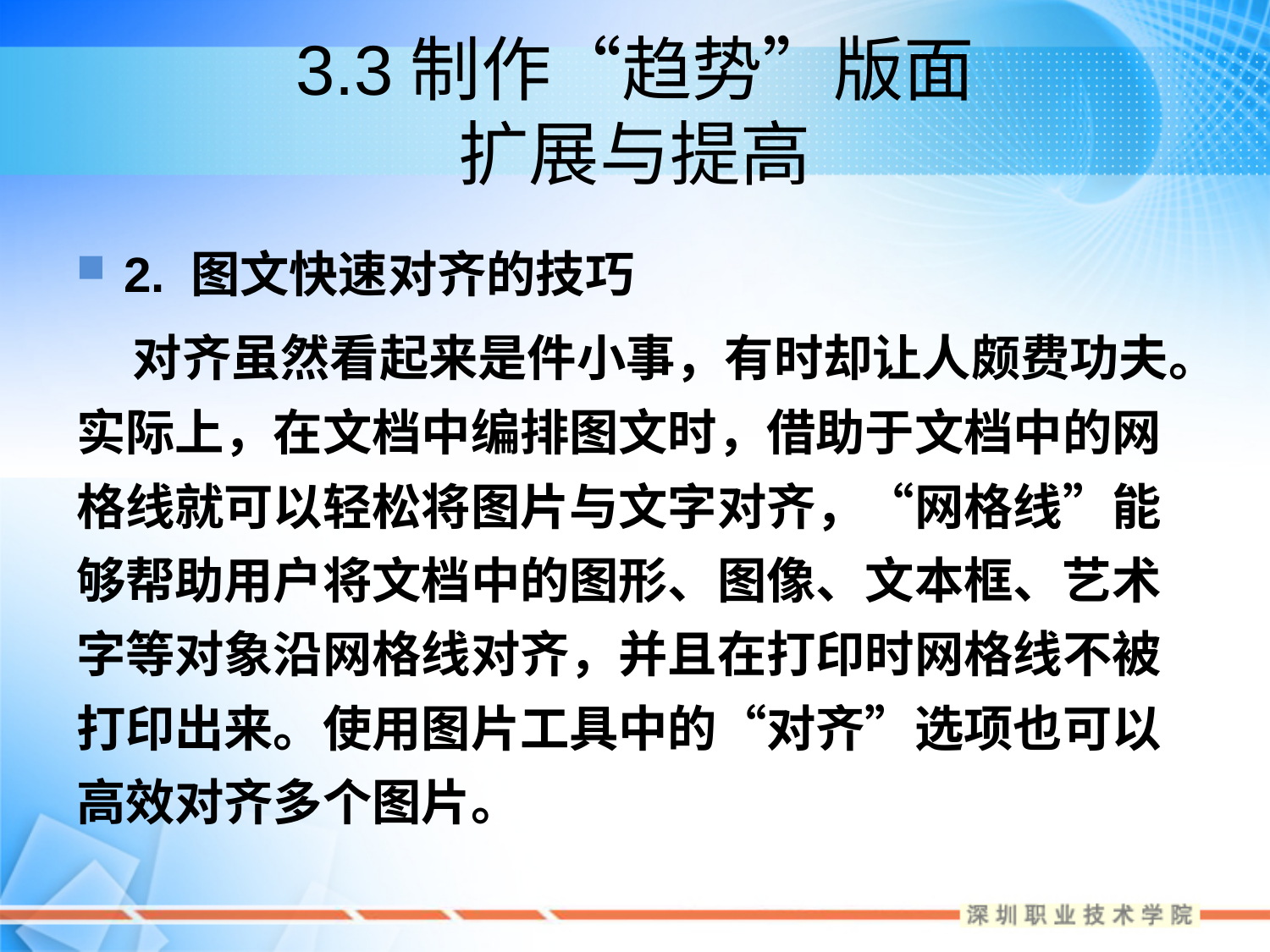

# 3.3制作“趋势”版面 扩展与提高
2. 图文快速对齐的技巧
    对齐虽然看起来是件小事，有时却让人颇费功夫。实际上，在文档中编排图文时，借助于文档中的网格线就可以轻松将图片与文字对齐，“网格线”能够帮助用户将文档中的图形、图像、文本框、艺术字等对象沿网格线对齐，并且在打印时网格线不被打印出来。使用图片工具中的“对齐”选项也可以高效对齐多个图片。